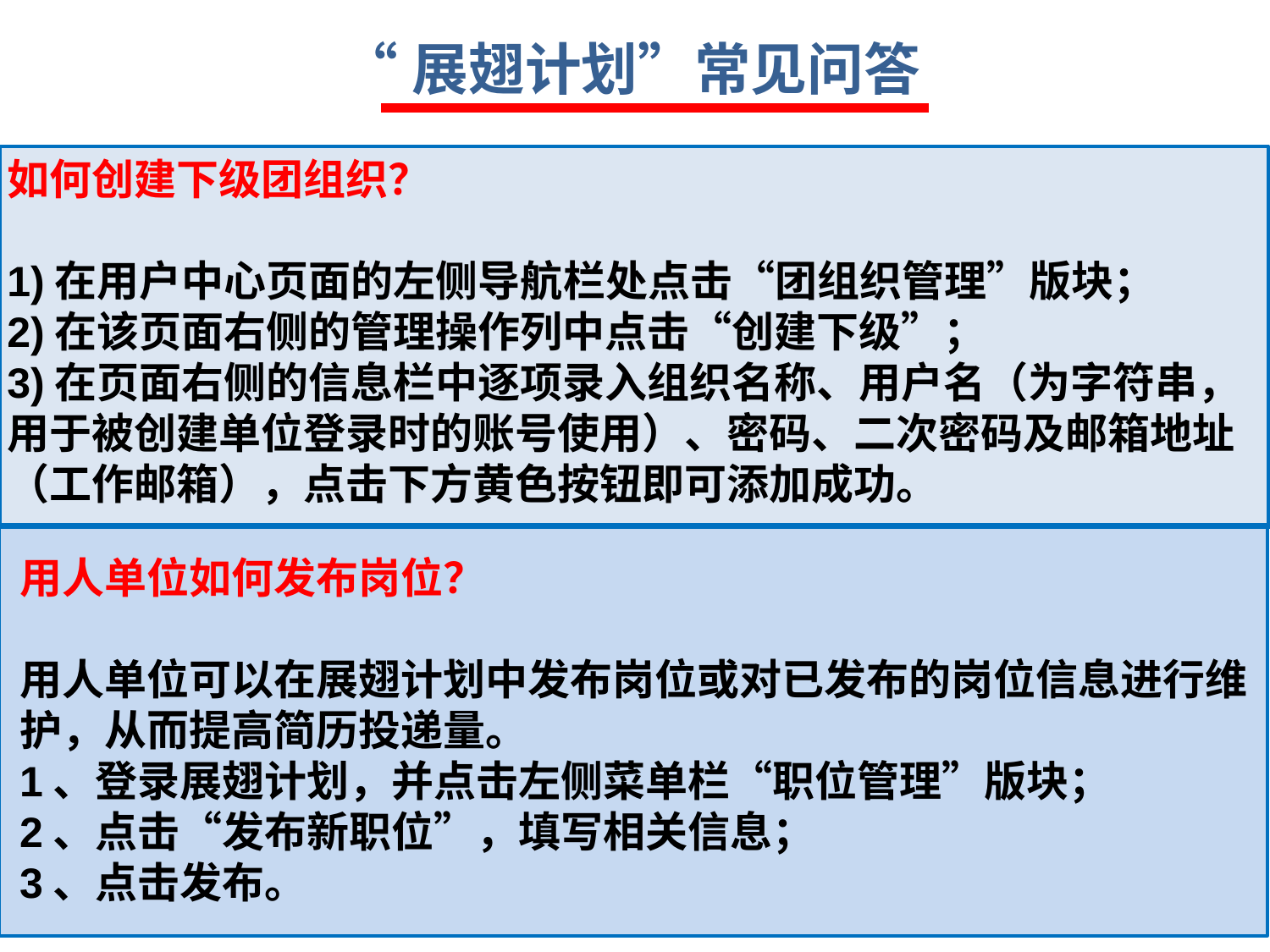

“展翅计划”常见问答

如何创建下级团组织？

1)在用户中心页面的左侧导航栏处点击“团组织管理”版块；
2)在该页面右侧的管理操作列中点击“创建下级”；
3)在页面右侧的信息栏中逐项录入组织名称、用户名（为字符串，用于被创建单位登录时的账号使用）、密码、二次密码及邮箱地址（工作邮箱），点击下方黄色按钮即可添加成功。

用人单位如何发布岗位？

用人单位可以在展翅计划中发布岗位或对已发布的岗位信息进行维护，从而提高简历投递量。
1、登录展翅计划，并点击左侧菜单栏“职位管理”版块；
2、点击“发布新职位”，填写相关信息；
3、点击发布。